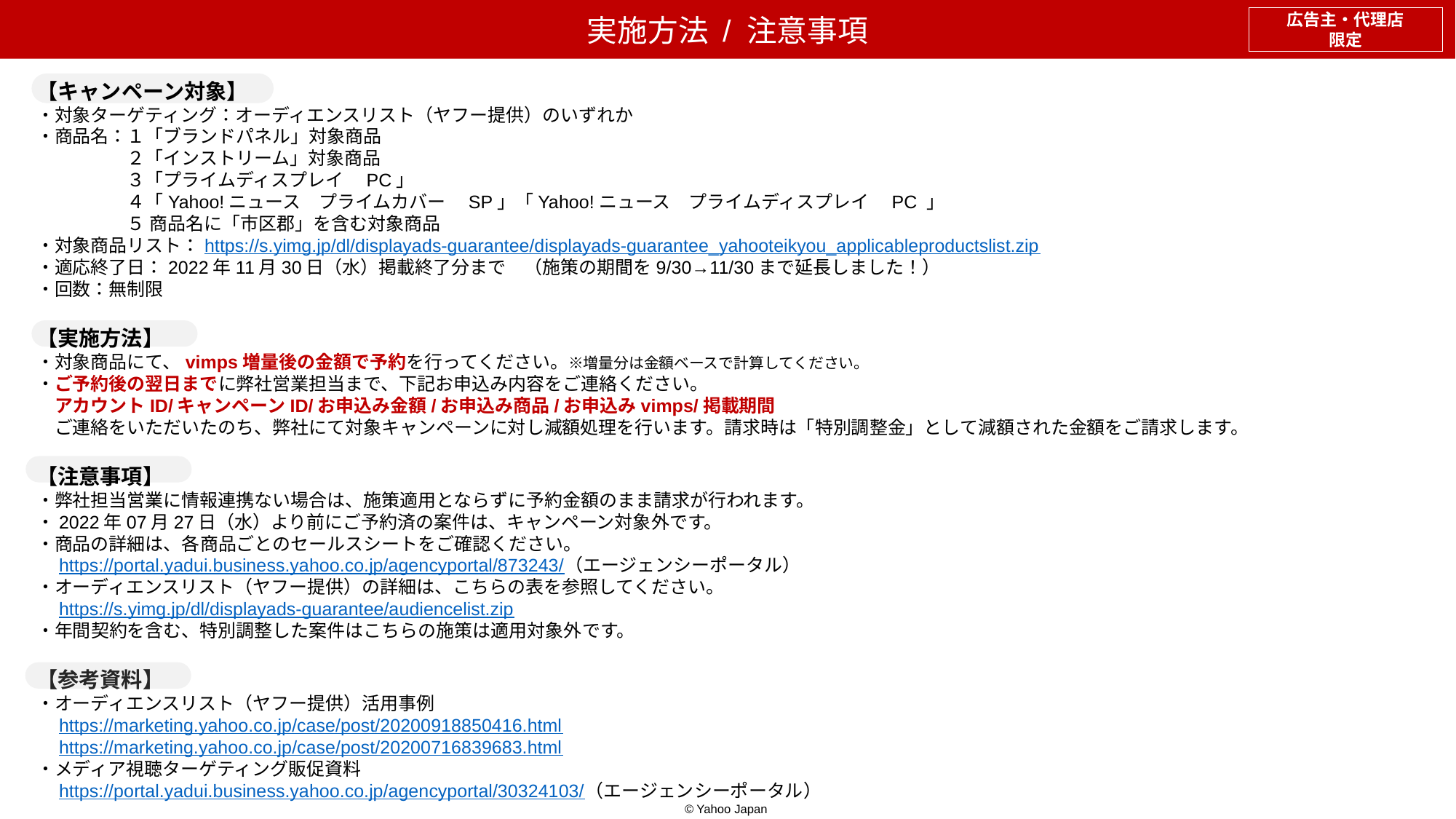

実施方法 / 注意事項
広告主・代理店
限定
【キャンペーン対象】
・対象ターゲティング：オーディエンスリスト（ヤフー提供）のいずれか
・商品名：１「ブランドパネル」対象商品
　　　　　２「インストリーム」対象商品
　　　　　３「プライムディスプレイ　PC」
　　　　　４「Yahoo!ニュース　プライムカバー　SP」「Yahoo!ニュース　プライムディスプレイ　PC 」
　　　　　５ 商品名に「市区郡」を含む対象商品
・対象商品リスト：https://s.yimg.jp/dl/displayads-guarantee/displayads-guarantee_yahooteikyou_applicableproductslist.zip
・適応終了日：2022年11月30日（水）掲載終了分まで　（施策の期間を9/30→11/30まで延長しました！）
・回数：無制限

【実施方法】
・対象商品にて、vimps増量後の金額で予約を行ってください。※増量分は金額ベースで計算してください。
・ご予約後の翌日までに弊社営業担当まで、下記お申込み内容をご連絡ください。
　アカウントID/キャンペーンID/お申込み金額/お申込み商品/お申込みvimps/掲載期間
　ご連絡をいただいたのち、弊社にて対象キャンペーンに対し減額処理を行います。請求時は「特別調整金」として減額された金額をご請求します。

【注意事項】
・弊社担当営業に情報連携ない場合は、施策適用とならずに予約金額のまま請求が行われます。
・2022年07月27日（水）より前にご予約済の案件は、キャンペーン対象外です。
・商品の詳細は、各商品ごとのセールスシートをご確認ください。
　https://portal.yadui.business.yahoo.co.jp/agencyportal/873243/（エージェンシーポータル）
・オーディエンスリスト（ヤフー提供）の詳細は、こちらの表を参照してください。
　https://s.yimg.jp/dl/displayads-guarantee/audiencelist.zip
・年間契約を含む、特別調整した案件はこちらの施策は適用対象外です。

【参考資料】
・オーディエンスリスト（ヤフー提供）活用事例
　https://marketing.yahoo.co.jp/case/post/20200918850416.html
　https://marketing.yahoo.co.jp/case/post/20200716839683.html
・メディア視聴ターゲティング販促資料
　https://portal.yadui.business.yahoo.co.jp/agencyportal/30324103/（エージェンシーポータル）

© Yahoo Japan